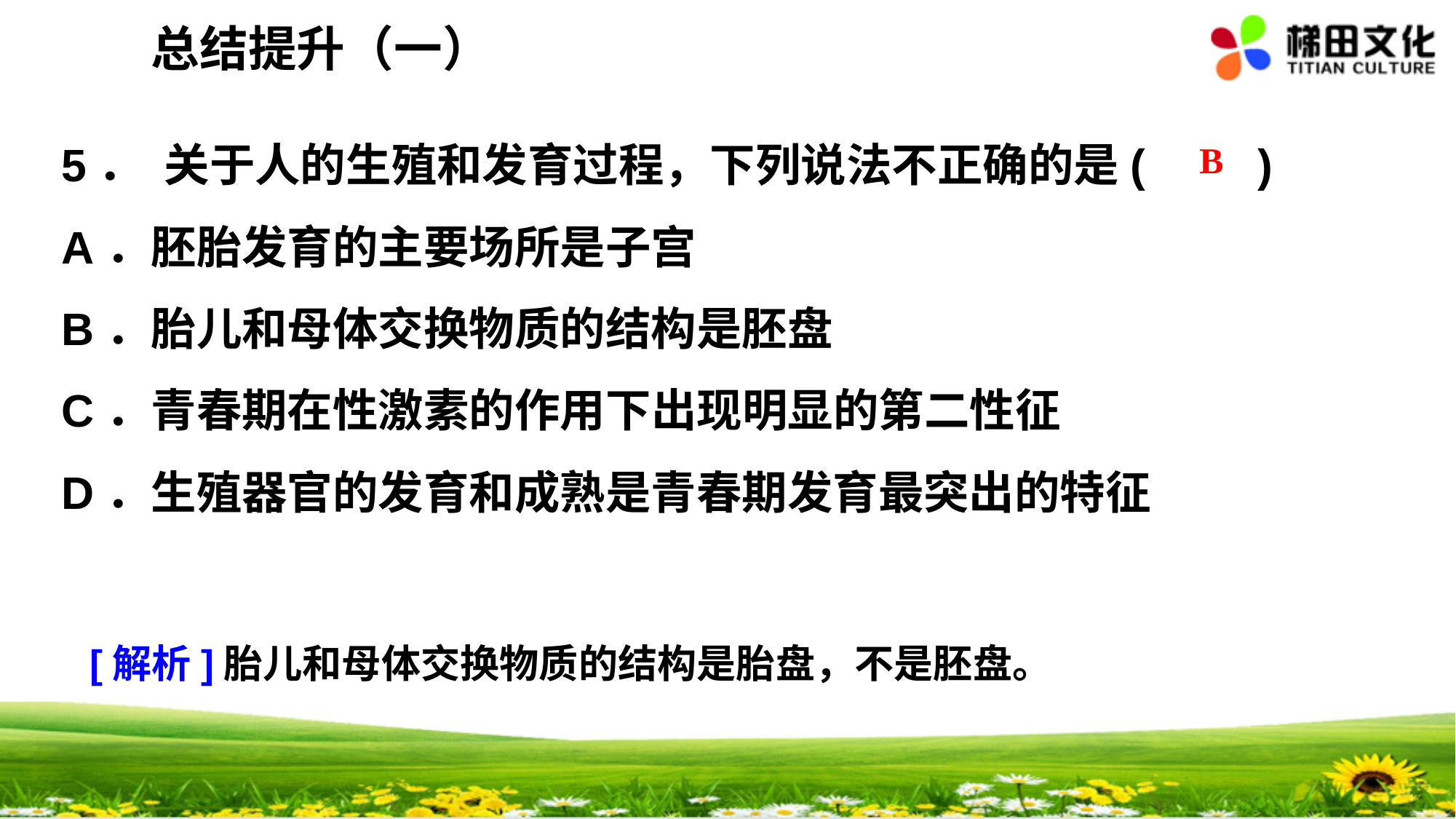

总结提升（一）
5．  关于人的生殖和发育过程，下列说法不正确的是(　　)
A．胚胎发育的主要场所是子宫
B．胎儿和母体交换物质的结构是胚盘
C．青春期在性激素的作用下出现明显的第二性征
D．生殖器官的发育和成熟是青春期发育最突出的特征
 B
[解析]胎儿和母体交换物质的结构是胎盘，不是胚盘。